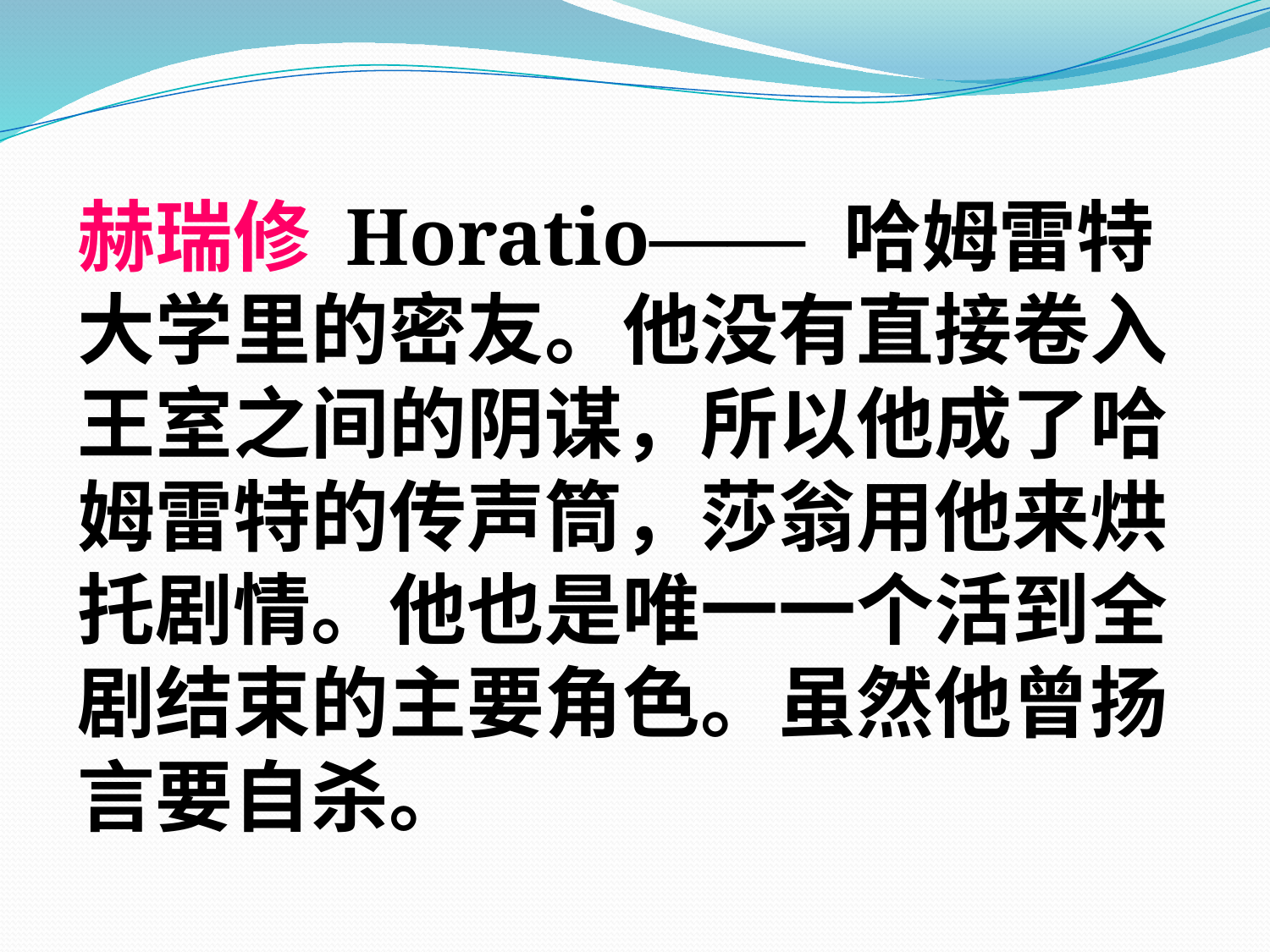

赫瑞修 Horatio—— 哈姆雷特大学里的密友。他没有直接卷入王室之间的阴谋，所以他成了哈姆雷特的传声筒，莎翁用他来烘托剧情。他也是唯一一个活到全剧结束的主要角色。虽然他曾扬言要自杀。